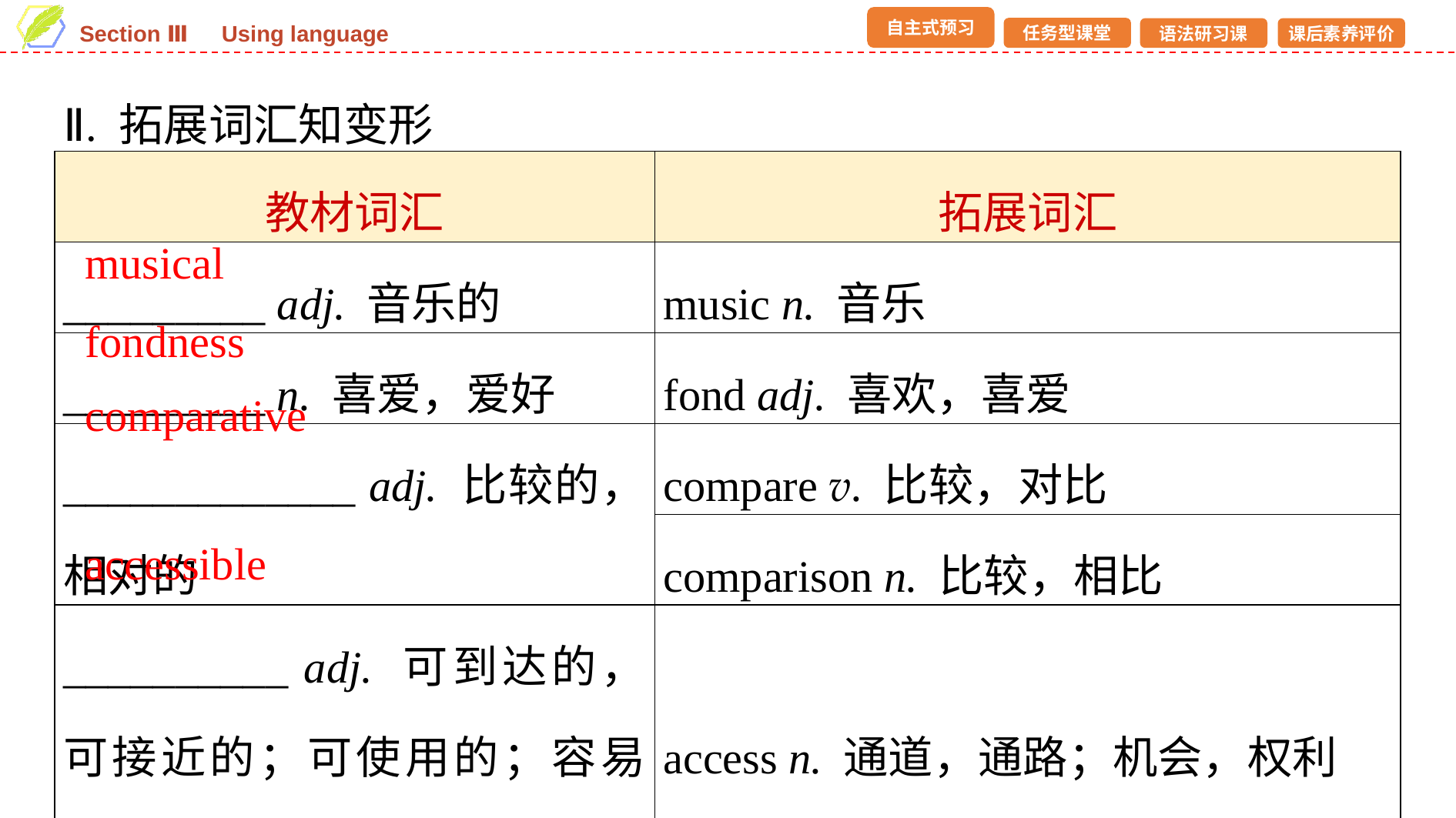

Ⅱ. 拓展词汇知变形
| 教材词汇 | 拓展词汇 |
| --- | --- |
| \_\_\_\_\_\_\_\_\_ adj. 音乐的 | music n. 音乐 |
| \_\_\_\_\_\_\_\_\_ n. 喜爱，爱好 | fond adj. 喜欢，喜爱 |
| \_\_\_\_\_\_\_\_\_\_\_\_\_ adj. 比较的，相对的 | compare v. 比较，对比 |
|  | comparison n. 比较，相比 |
| \_\_\_\_\_\_\_\_\_\_ adj. 可到达的，可接近的；可使用的；容易理解的 | access n. 通道，通路；机会，权利 |
musical
fondness
comparative
accessible